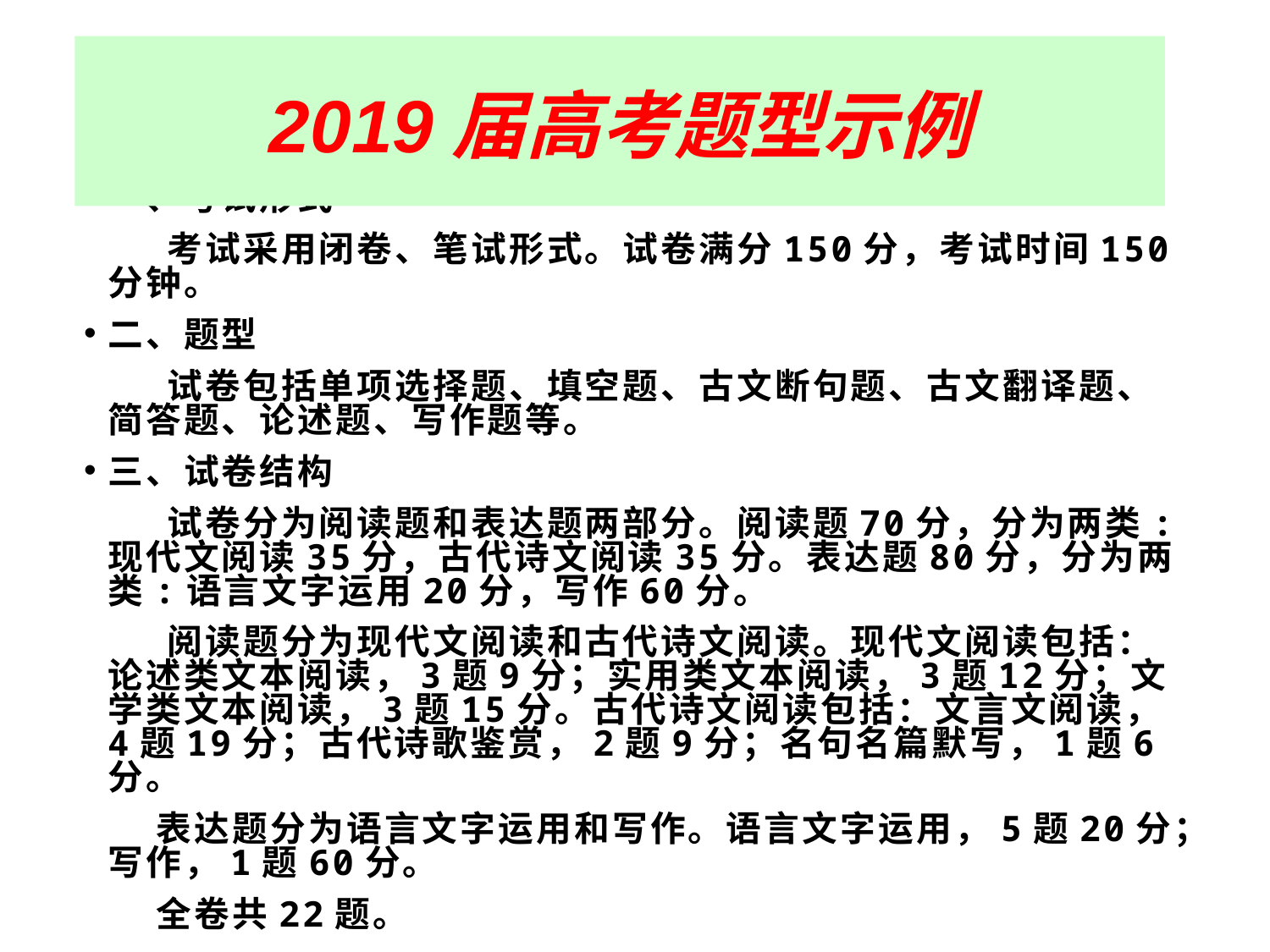

2019届高考题型示例
#
Ⅰ.考试形式及试卷结构
一、考试形式
       考试采用闭卷、笔试形式。试卷满分150分，考试时间150分钟。
二、题型
       试卷包括单项选择题、填空题、古文断句题、古文翻译题、简答题、论述题、写作题等。
三、试卷结构
       试卷分为阅读题和表达题两部分。阅读题70分，分为两类:现代文阅读35分，古代诗文阅读35分。表达题80分，分为两类:语言文字运用20分，写作60分。
       阅读题分为现代文阅读和古代诗文阅读。现代文阅读包括：论述类文本阅读，3题9分；实用类文本阅读，3题12分；文学类文本阅读，3题15分。古代诗文阅读包括：文言文阅读，4题19分；古代诗歌鉴赏，2题9分；名句名篇默写，1题6分。
      表达题分为语言文字运用和写作。语言文字运用，5题20分；写作，1题60分。
      全卷共22题。